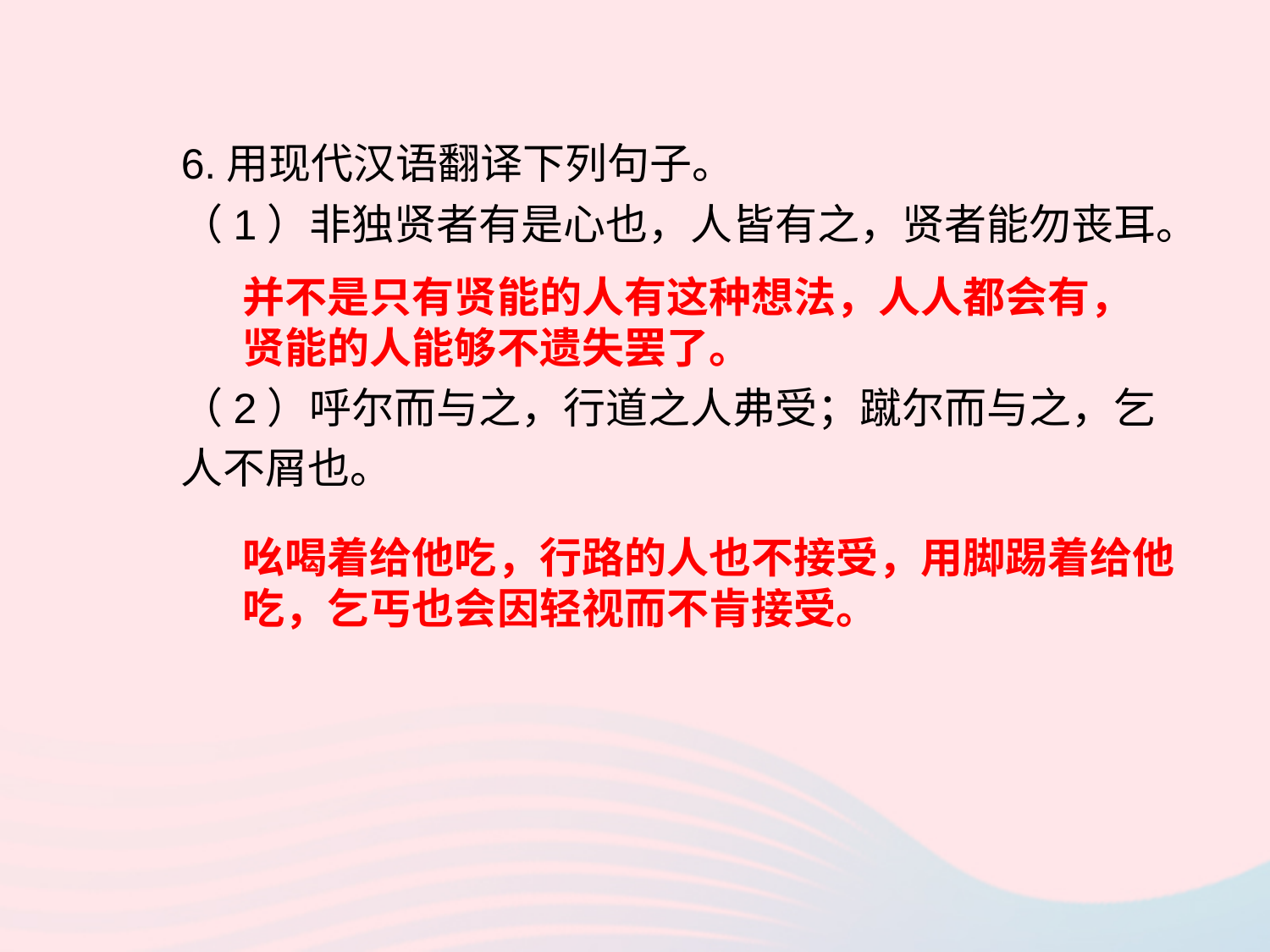

6.用现代汉语翻译下列句子。
（1）非独贤者有是心也，人皆有之，贤者能勿丧耳。

（2）呼尔而与之，行道之人弗受；蹴尔而与之，乞人不屑也。
并不是只有贤能的人有这种想法，人人都会有，贤能的人能够不遗失罢了。
吆喝着给他吃，行路的人也不接受，用脚踢着给他吃，乞丐也会因轻视而不肯接受。